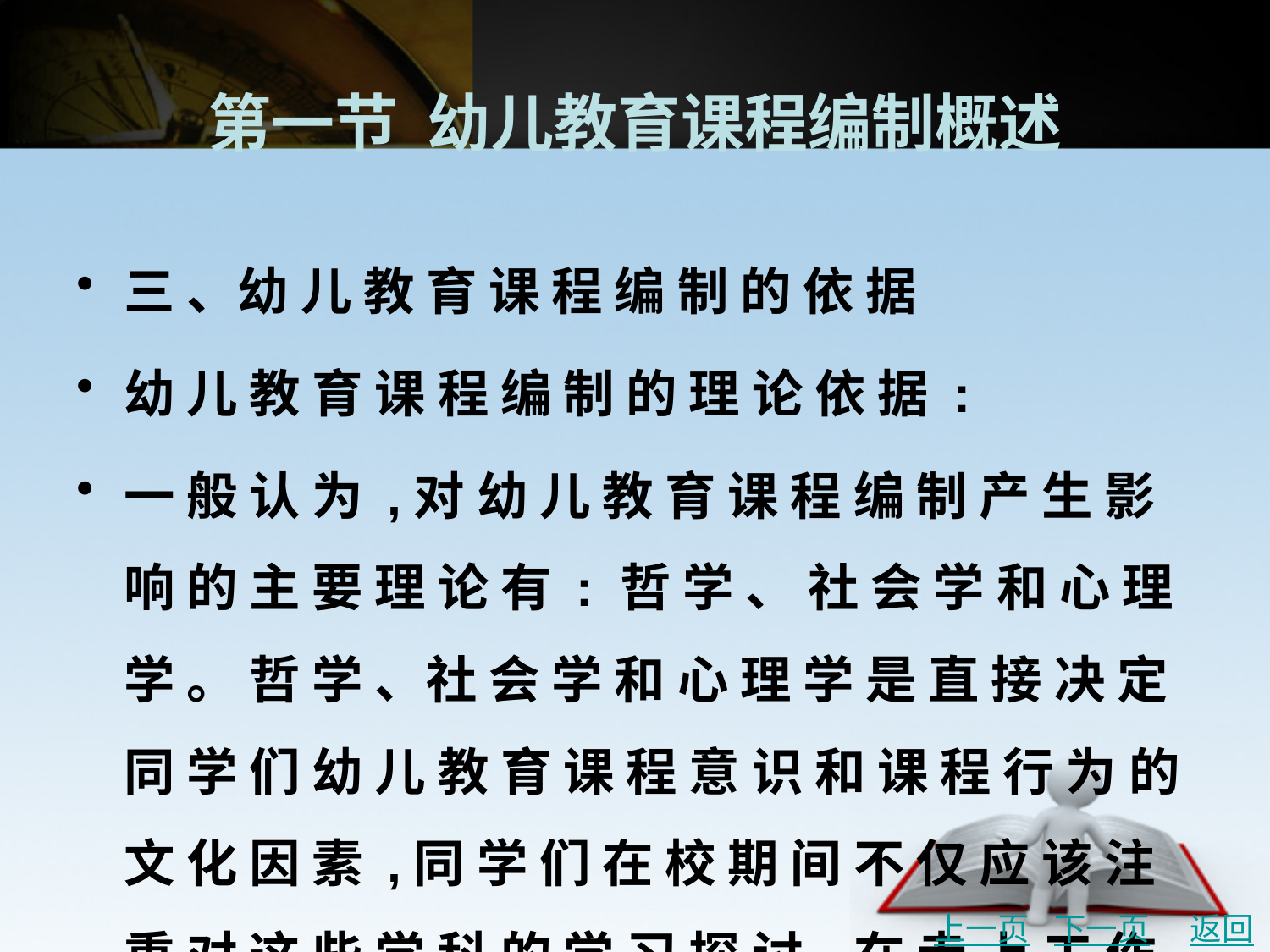

# 第一节  幼儿教育课程编制概述
三 、幼 儿 教 育 课 程 编 制 的 依 据
幼 儿 教 育 课 程 编 制 的 理 论 依 据 :
一 般 认 为 ,对 幼 儿 教 育 课 程 编 制 产 生 影 响 的 主 要 理 论 有 : 哲 学 、 社 会 学 和 心 理 学 。 哲 学 、社 会 学 和 心 理 学 是 直 接 决 定 同 学 们 幼 儿 教 育 课 程 意 识 和 课 程 行 为 的 文 化 因 素 ,同 学 们 在 校 期 间 不 仅 应 该 注 重 对 这 些 学 科 的 学 习 探 讨 ,在 走 上 工 作 岗 位 后 更 要 关 注 这 些 因 素 的 发 展 变化 ,以 更 好 地 完 善 自 己 ,保 持 为 课 程 建 设 服 务 的 良 好 素 质 。

上一页
下一页
返回